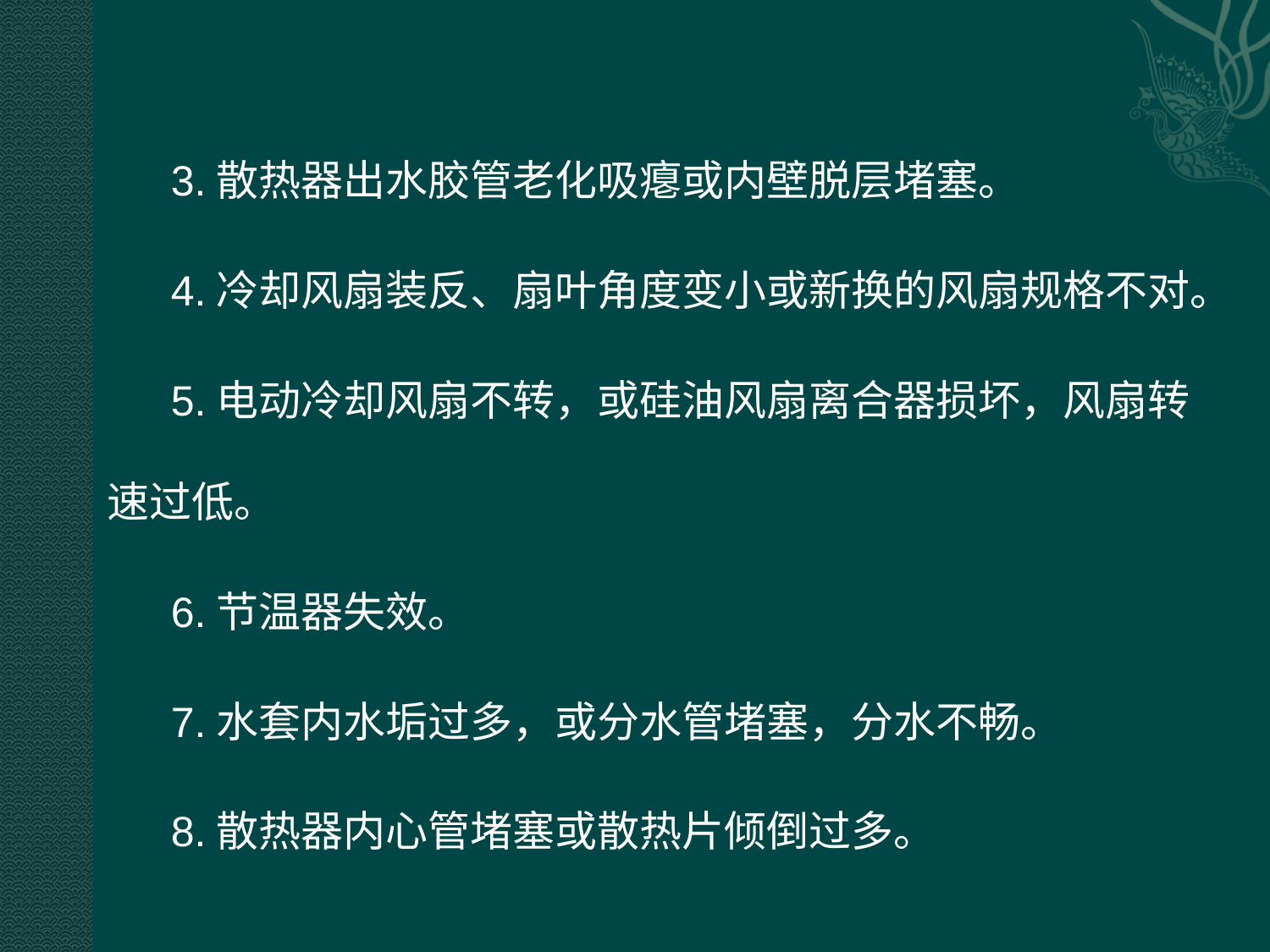

3.散热器出水胶管老化吸瘪或内壁脱层堵塞。
4.冷却风扇装反、扇叶角度变小或新换的风扇规格不对。
5.电动冷却风扇不转，或硅油风扇离合器损坏，风扇转速过低。
6.节温器失效。
7.水套内水垢过多，或分水管堵塞，分水不畅。
8.散热器内心管堵塞或散热片倾倒过多。